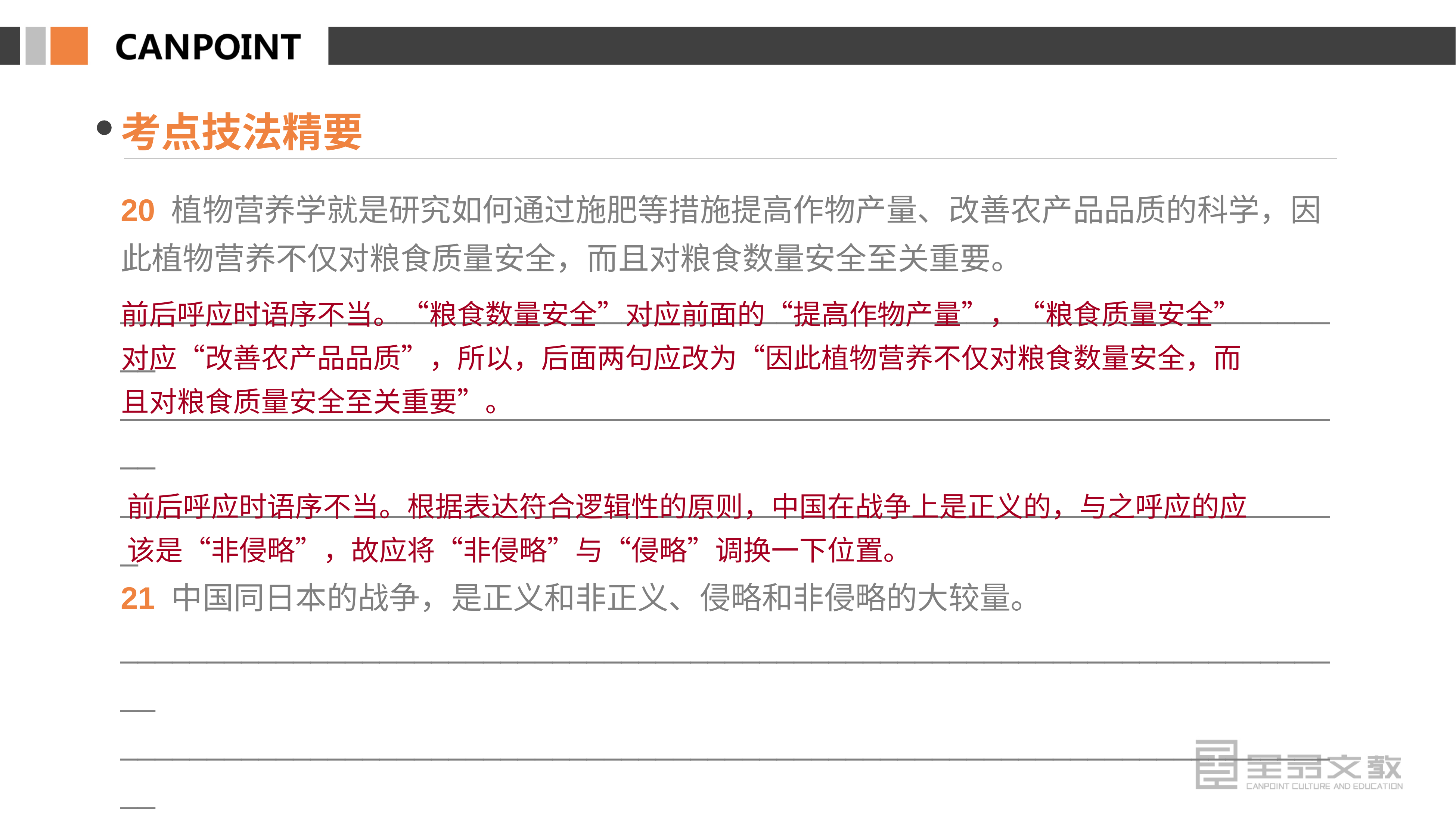

考点技法精要

20 植物营养学就是研究如何通过施肥等措施提高作物产量、改善农产品品质的科学，因此植物营养不仅对粮食质量安全，而且对粮食数量安全至关重要。
________________________________________________________________________
________________________________________________________________________
_______________________________________________________________________
21 中国同日本的战争，是正义和非正义、侵略和非侵略的大较量。
________________________________________________________________________
________________________________________________________________________
前后呼应时语序不当。“粮食数量安全”对应前面的“提高作物产量”，“粮食质量安全”对应“改善农产品品质”，所以，后面两句应改为“因此植物营养不仅对粮食数量安全，而且对粮食质量安全至关重要”。
前后呼应时语序不当。根据表达符合逻辑性的原则，中国在战争上是正义的，与之呼应的应该是“非侵略”，故应将“非侵略”与“侵略”调换一下位置。